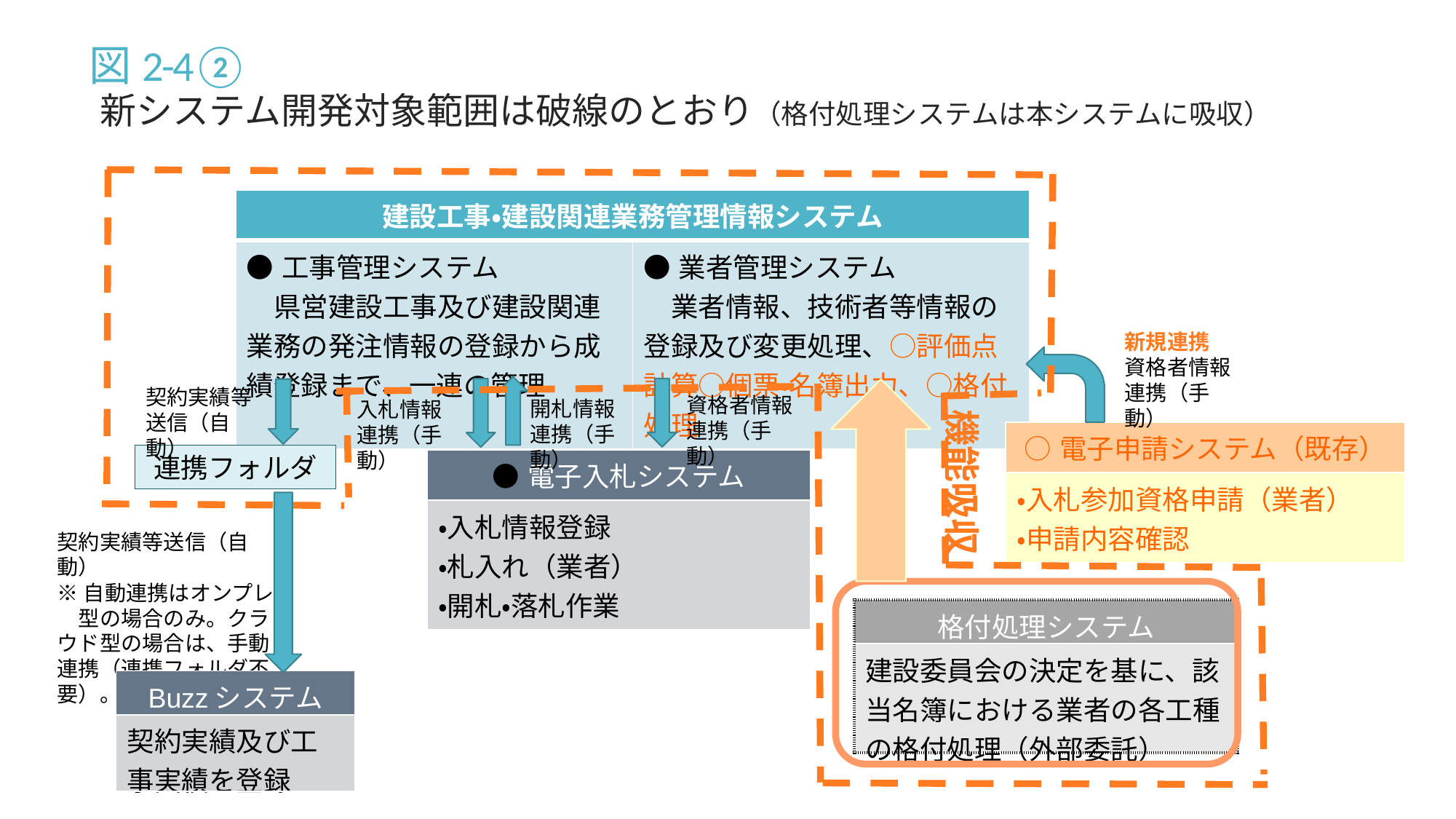

# 図2-4②
新システム開発対象範囲は破線のとおり（格付処理システムは本システムに吸収）

| 建設工事・建設関連業務管理情報システム |  |
| --- | --- |
| ●工事管理システム 　県営建設工事及び建設関連業務の発注情報の登録から成績登録まで、一連の管理 | ●業者管理システム 　業者情報、技術者等情報の登録及び変更処理、○評価点計算○個票・名簿出力、○格付処理 |
新規連携
資格者情報連携（手動）

契約実績等送信（自動）

機能吸収
資格者情報連携（手動）
開札情報
連携（手動）
入札情報
連携（手動）
| ○電子申請システム（既存） |
| --- |
| ・入札参加資格申請（業者） ・申請内容確認 |
連携フォルダ
| ●電子入札システム |
| --- |
| ・入札情報登録　 ・札入れ（業者） ・開札・落札作業 |

契約実績等送信（自動）
※自動連携はオンプレ　型の場合のみ。クラウド型の場合は、手動連携（連携フォルダ不要）。

| 格付処理システム |
| --- |
| 建設委員会の決定を基に、該当名簿における業者の各工種の格付処理（外部委託） |
| Buzzシステム |
| --- |
| 契約実績及び工事実績を登録 |